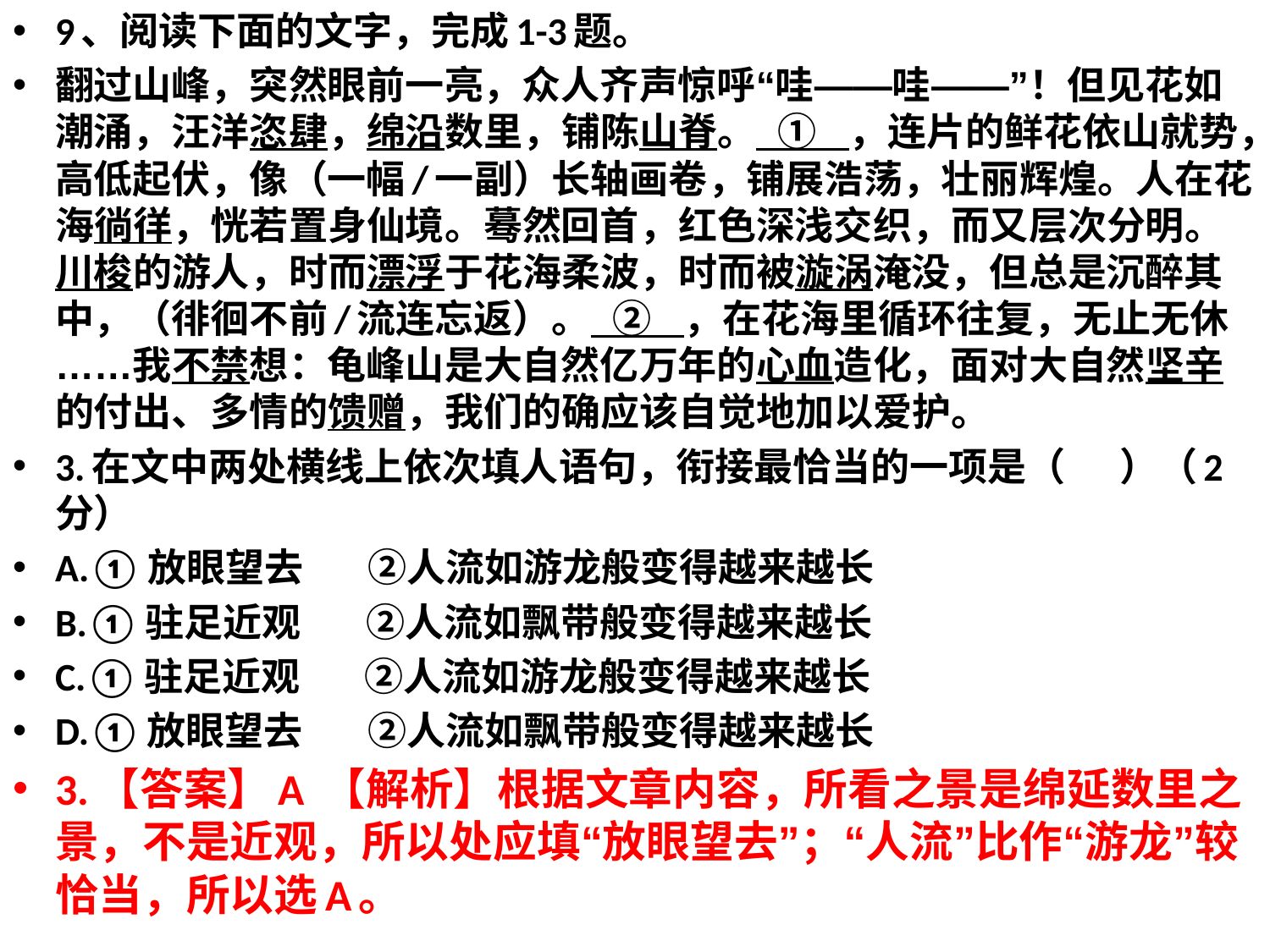

9、阅读下面的文字，完成1-3题。
翻过山峰，突然眼前一亮，众人齐声惊呼“哇——哇——”！但见花如潮涌，汪洋恣肆，绵沿数里，铺陈山脊。  ①   ，连片的鲜花依山就势，高低起伏，像（一幅/一副）长轴画卷，铺展浩荡，壮丽辉煌。人在花海徜徉，恍若置身仙境。蓦然回首，红色深浅交织，而又层次分明。川梭的游人，时而漂浮于花海柔波，时而被漩涡淹没，但总是沉醉其中，（徘徊不前/流连忘返）。  ②   ，在花海里循环往复，无止无休……我不禁想：龟峰山是大自然亿万年的心血造化，面对大自然坚辛的付出、多情的馈赠，我们的确应该自觉地加以爱护。
3.在文中两处横线上依次填人语句，衔接最恰当的一项是（     ）（2分）
A.①放眼望去      ②人流如游龙般变得越来越长
B.①驻足近观      ②人流如飘带般变得越来越长
C.①驻足近观      ②人流如游龙般变得越来越长
D.①放眼望去      ②人流如飘带般变得越来越长
3.【答案】A 【解析】根据文章内容，所看之景是绵延数里之景，不是近观，所以处应填“放眼望去”；“人流”比作“游龙”较恰当，所以选A。

#